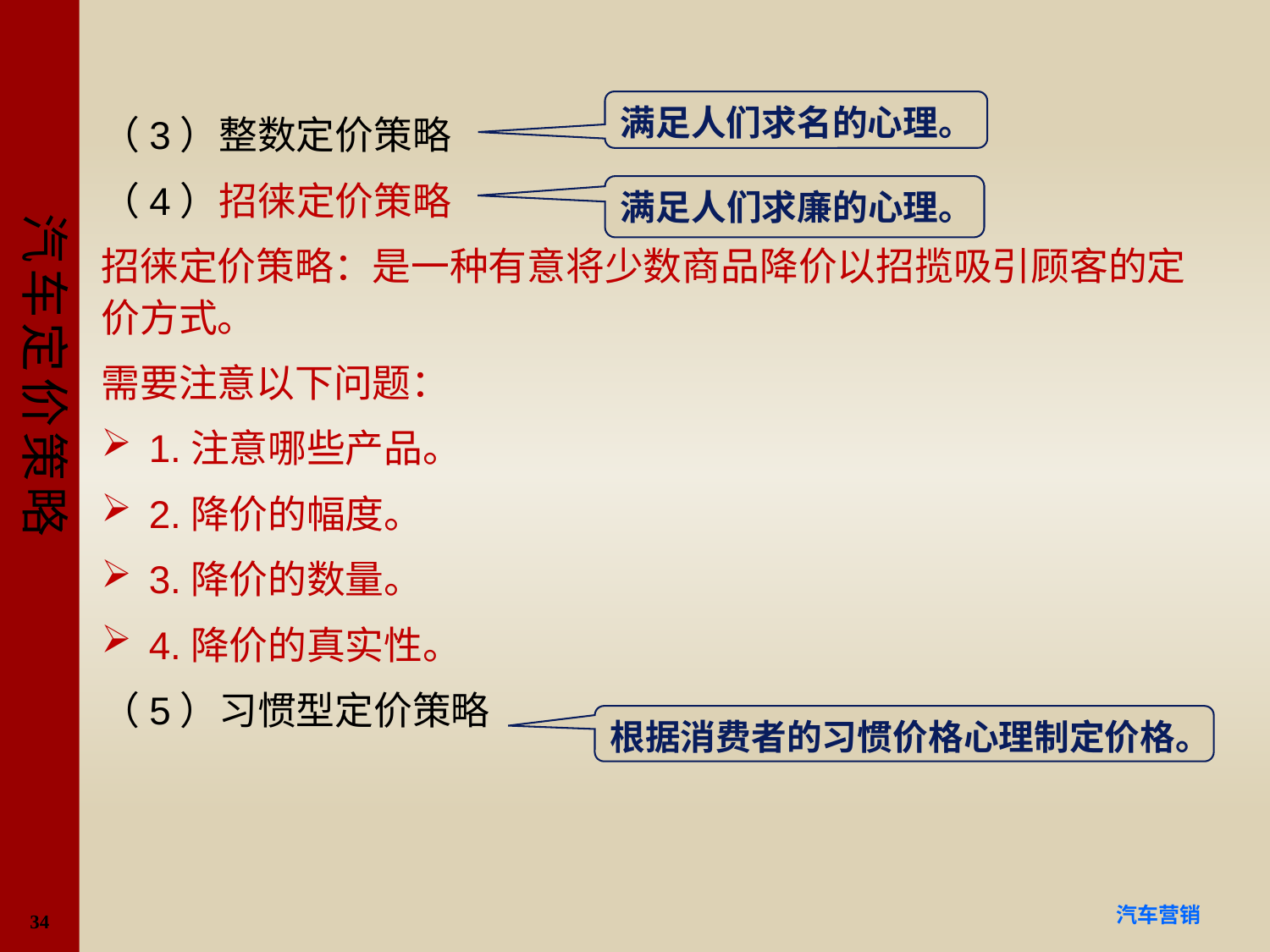

#
满足人们求名的心理。
（3）整数定价策略
（4）招徕定价策略
招徕定价策略：是一种有意将少数商品降价以招揽吸引顾客的定价方式。
需要注意以下问题：
1.注意哪些产品。
2.降价的幅度。
3.降价的数量。
4.降价的真实性。
（5）习惯型定价策略

满足人们求廉的心理。
根据消费者的习惯价格心理制定价格。
34